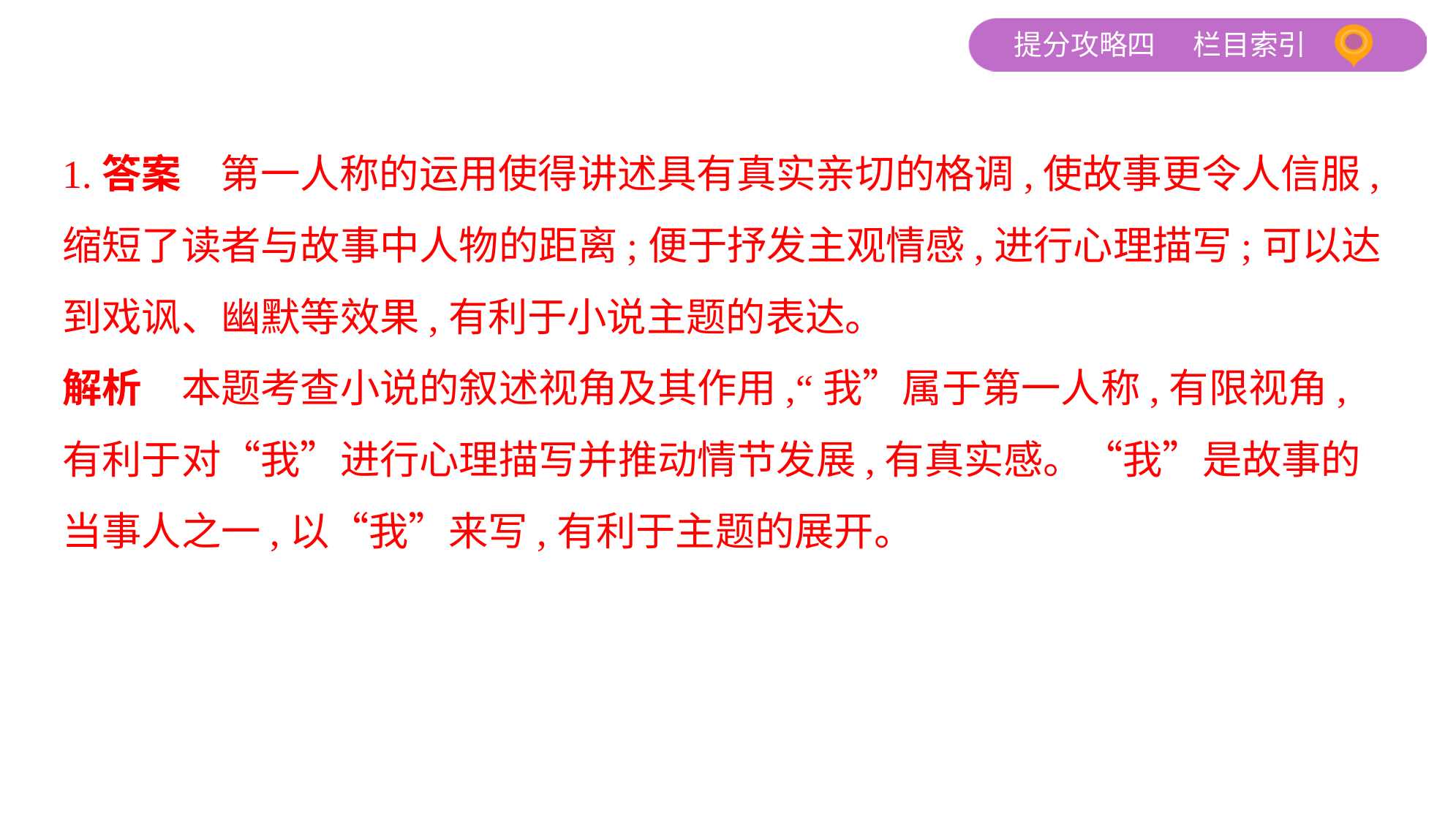

1.答案　第一人称的运用使得讲述具有真实亲切的格调,使故事更令人信服,
缩短了读者与故事中人物的距离;便于抒发主观情感,进行心理描写;可以达
到戏讽、幽默等效果,有利于小说主题的表达。
解析　本题考查小说的叙述视角及其作用,“我”属于第一人称,有限视角,
有利于对“我”进行心理描写并推动情节发展,有真实感。“我”是故事的
当事人之一,以“我”来写,有利于主题的展开。